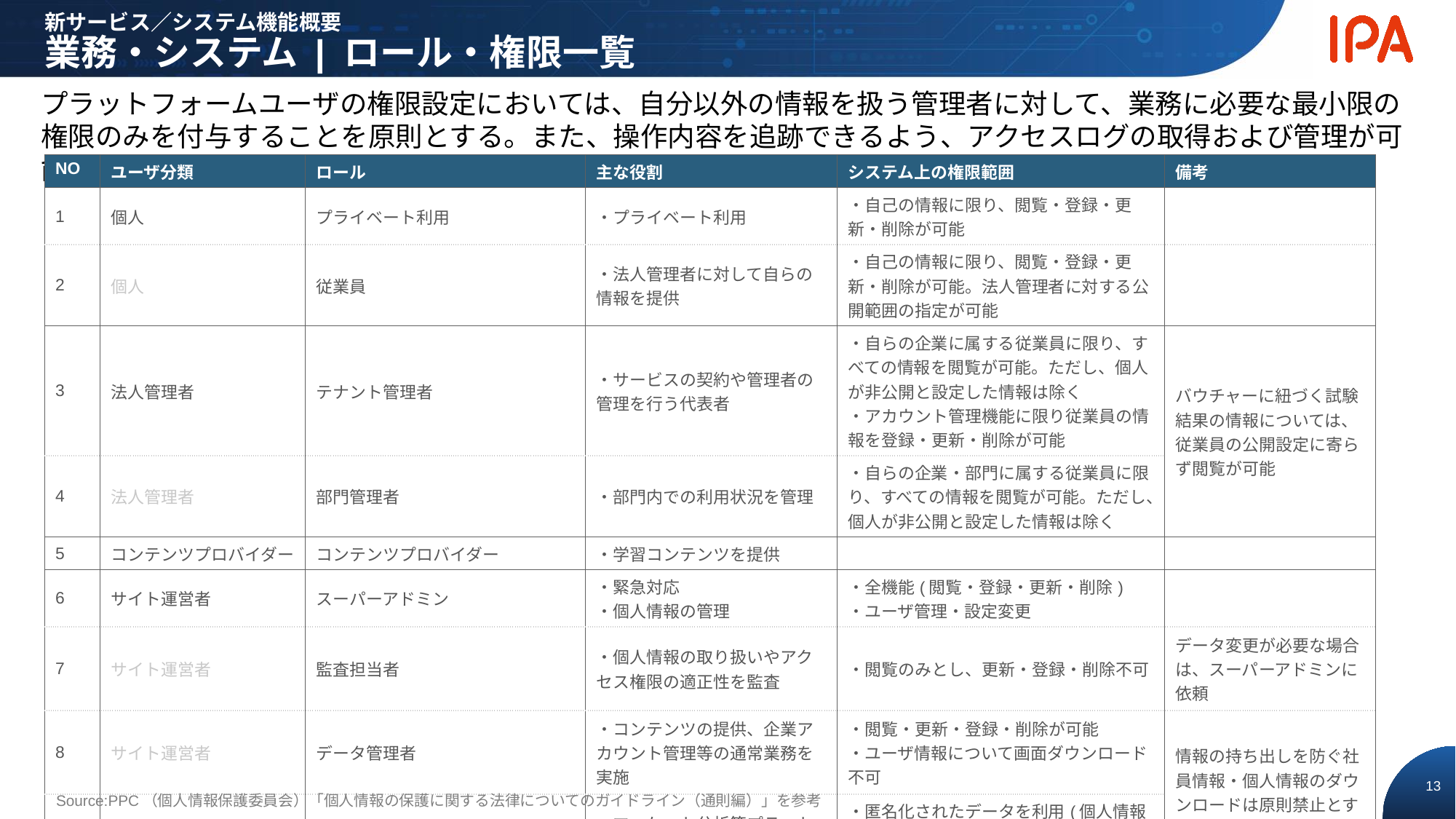

新サービス／システム機能概要
業務・システム | ロール・権限一覧
プラットフォームユーザの権限設定においては、自分以外の情報を扱う管理者に対して、業務に必要な最小限の権限のみを付与することを原則とする。また、操作内容を追跡できるよう、アクセスログの取得および管理が可能な体制とする
| NO | ユーザ分類 | ロール | 主な役割 | システム上の権限範囲 | 備考 |
| --- | --- | --- | --- | --- | --- |
| 1 | 個人 | プライベート利用 | ・プライベート利用 | ・自己の情報に限り、閲覧・登録・更新・削除が可能 |  |
| 2 | 個人 | 従業員 | ・法人管理者に対して自らの情報を提供 | ・自己の情報に限り、閲覧・登録・更新・削除が可能。法人管理者に対する公開範囲の指定が可能 |  |
| 3 | 法人管理者 | テナント管理者 | ・サービスの契約や管理者の管理を行う代表者 | ・自らの企業に属する従業員に限り、すべての情報を閲覧が可能。ただし、個人が非公開と設定した情報は除く ・アカウント管理機能に限り従業員の情報を登録・更新・削除が可能 | バウチャーに紐づく試験結果の情報については、従業員の公開設定に寄らず閲覧が可能 |
| 4 | 法人管理者 | 部門管理者 | ・部門内での利用状況を管理 | ・自らの企業・部門に属する従業員に限り、すべての情報を閲覧が可能。ただし、個人が非公開と設定した情報は除く |  |
| 5 | コンテンツプロバイダー | コンテンツプロバイダー | ・学習コンテンツを提供 |  |  |
| 6 | サイト運営者 | スーパーアドミン | ・緊急対応 ・個人情報の管理 | ・全機能(閲覧・登録・更新・削除) ・ユーザ管理・設定変更 |  |
| 7 | サイト運営者 | 監査担当者 | ・個人情報の取り扱いやアクセス権限の適正性を監査 | ・閲覧のみとし、更新・登録・削除不可 | データ変更が必要な場合は、スーパーアドミンに依頼 |
| 8 | サイト運営者 | データ管理者 | ・コンテンツの提供、企業アカウント管理等の通常業務を実施 | ・閲覧・更新・登録・削除が可能 ・ユーザ情報について画面ダウンロード不可 | 情報の持ち出しを防ぐ社員情報・個人情報のダウンロードは原則禁止とする。 アクセスログ・ダウンロードログはシステム側で記録・保持し、監査担当者が定期的に確認可能とする |
| 9 | サイト運営者 | 一般運営者（IPA社内） | ・マーケット分析等プラットフォームのデータ利用者 | ・匿名化されたデータを利用(個人情報へのアクセスが必要な場合はデータ管理者に相談) |  |
| 10 | サイト運営者 | 一般運営者（審査） | ・コンテンツ審査を実施 | ・審査業務権限のみ、他の操作は不可 |  |
| 11 | サイト運営者 | 外部運営者（委託ベンダー等） | ・問い合わせ時などに調査の目的でサービスへアクセス | ・閲覧のみとし、更新・登録・削除不可 ・ユーザ情報について画面ダウンロード不可 |  |
Source:PPC（個人情報保護委員会）「個人情報の保護に関する法律についてのガイドライン（通則編）」を参考